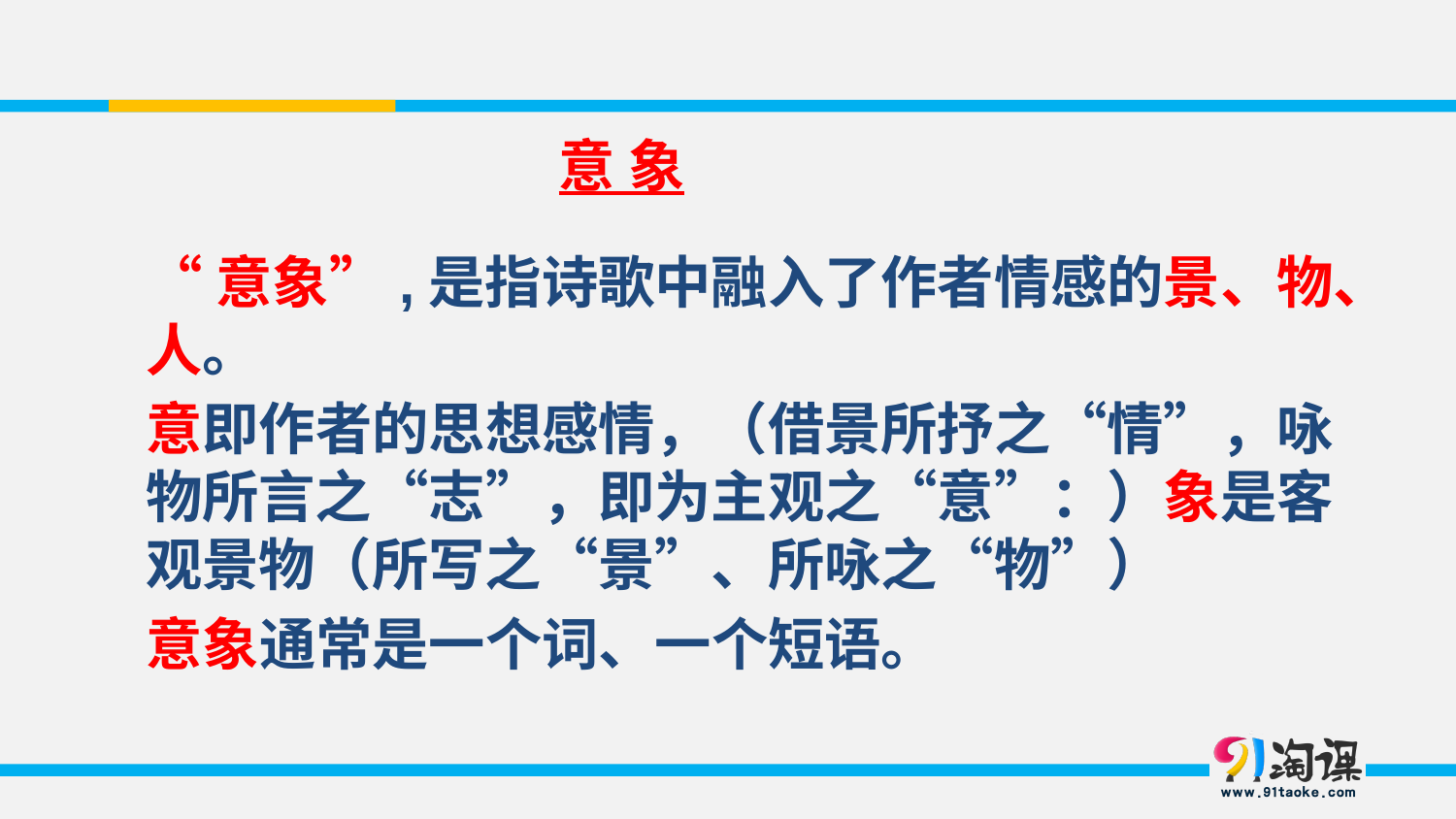

意 象
“意象”,是指诗歌中融入了作者情感的景、物、人。
意即作者的思想感情，（借景所抒之“情”，咏物所言之“志”，即为主观之“意”：）象是客观景物（所写之“景”、所咏之“物”）
意象通常是一个词、一个短语。